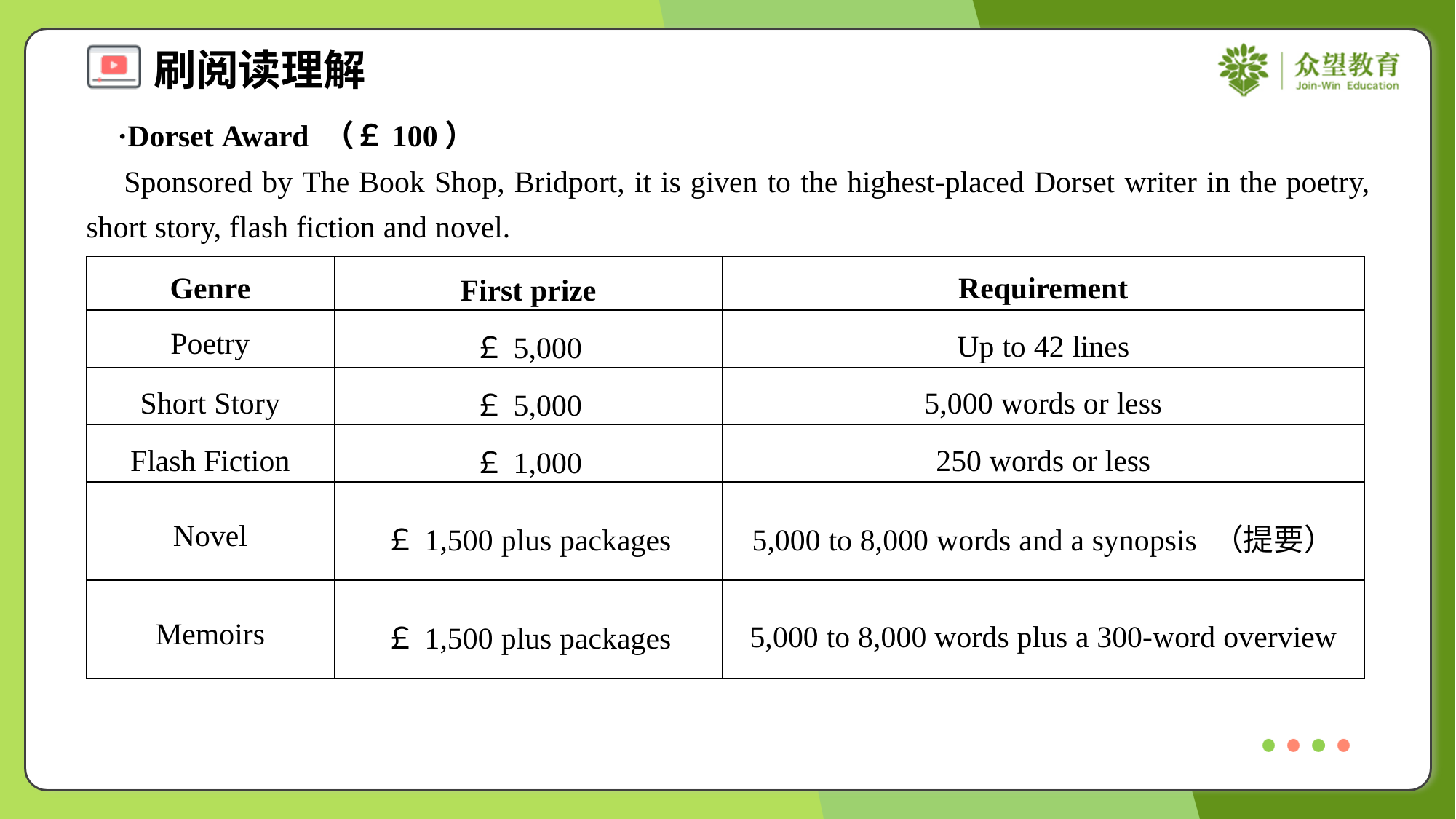

·Dorset Award （￡100）
    Sponsored by The Book Shop, Bridport, it is given to the highest-placed Dorset writer in the poetry, short story, flash fiction and novel.
| Genre | First prize | Requirement |
| --- | --- | --- |
| Poetry | ￡5,000 | Up to 42 lines |
| Short Story | ￡5,000 | 5,000 words or less |
| Flash Fiction | ￡1,000 | 250 words or less |
| Novel | ￡1,500 plus packages | 5,000 to 8,000 words and a synopsis （提要） |
| Memoirs | ￡1,500 plus packages | 5,000 to 8,000 words plus a 300-word overview |